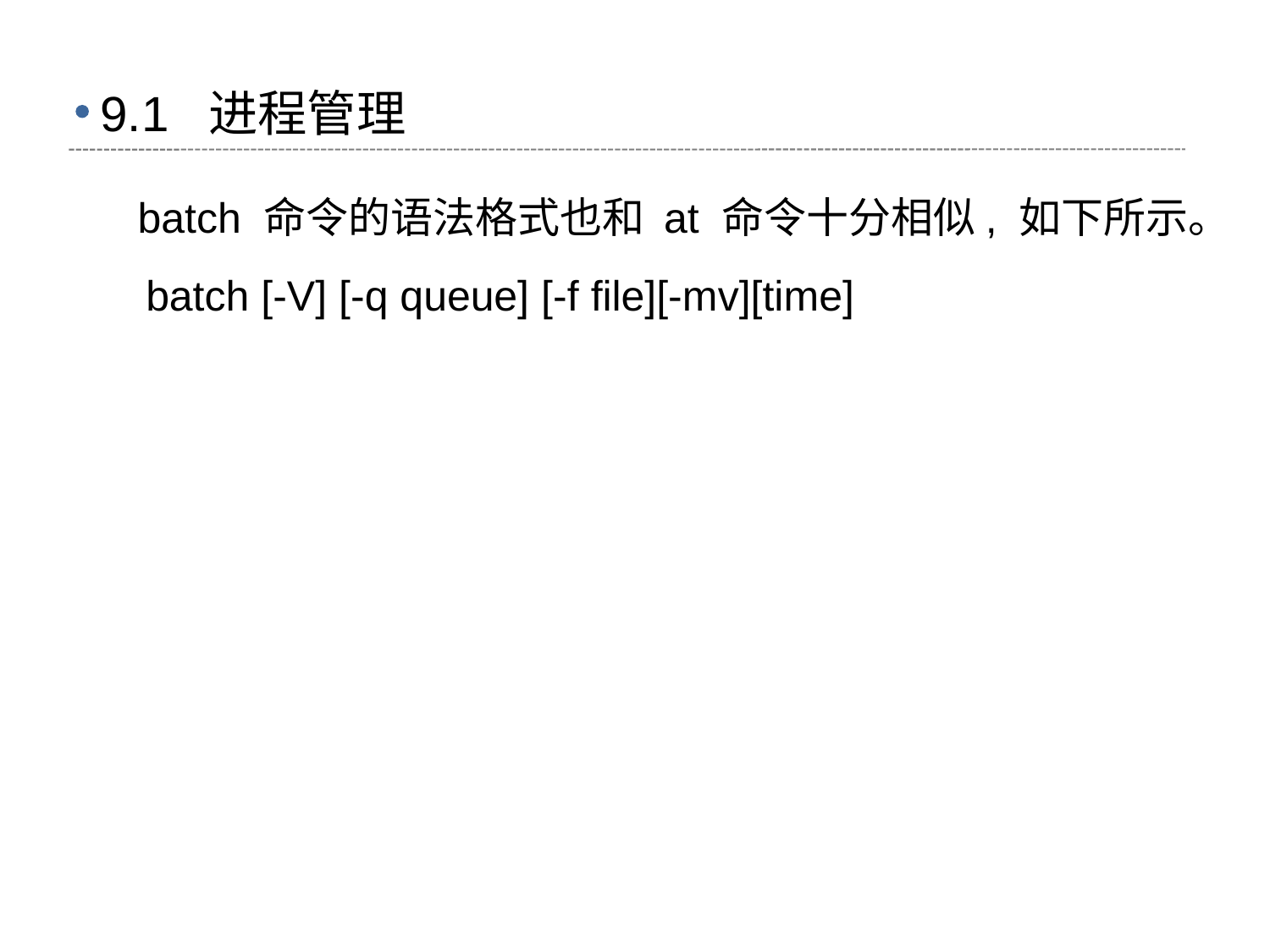

# 9.1  进程管理
    batch 命令的语法格式也和 at 命令十分相似, 如下所示。
     batch [-V] [-q queue] [-f file][-mv][time]